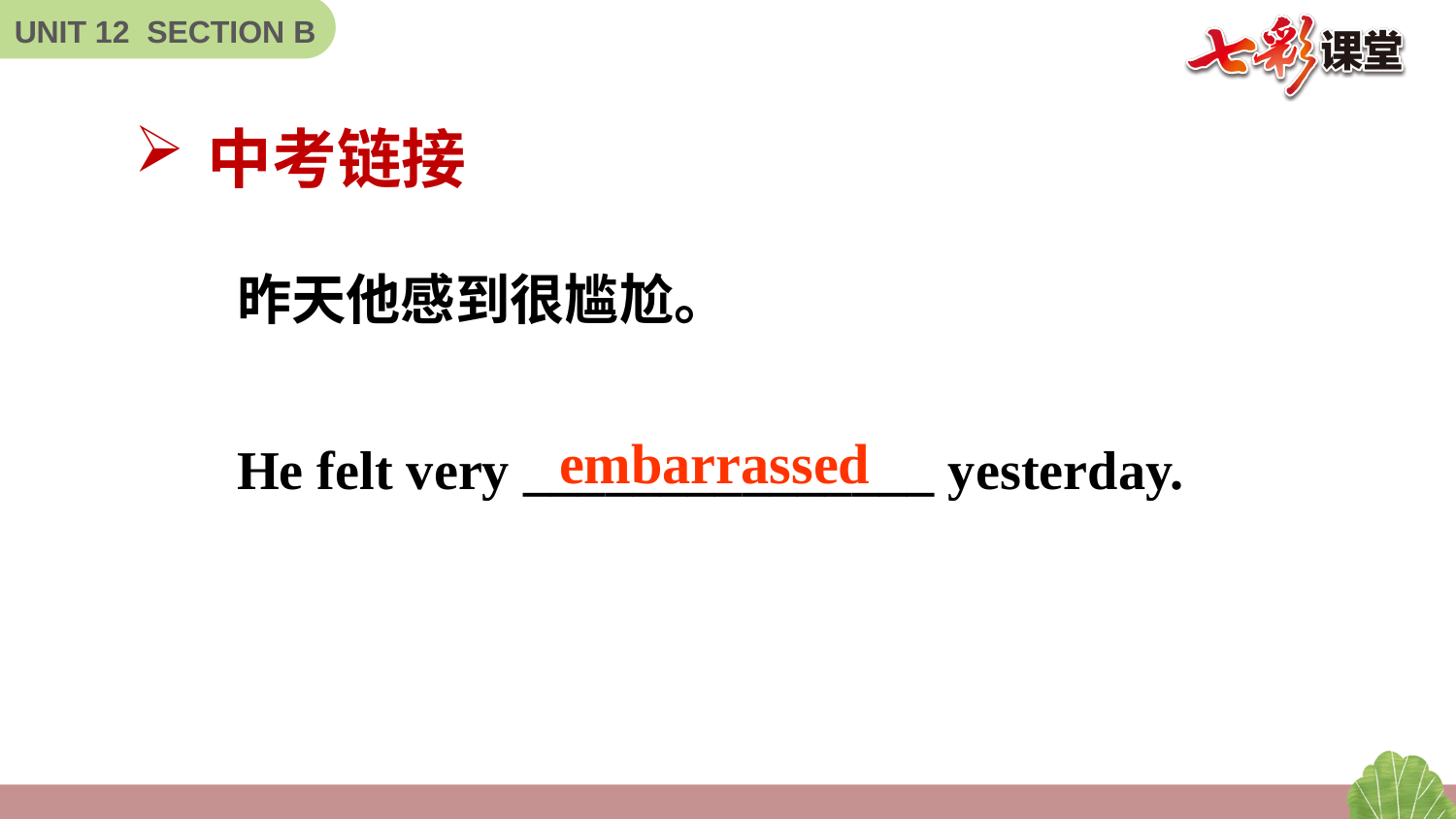

中考链接
昨天他感到很尴尬。

He felt very _______________ yesterday.

embarrassed